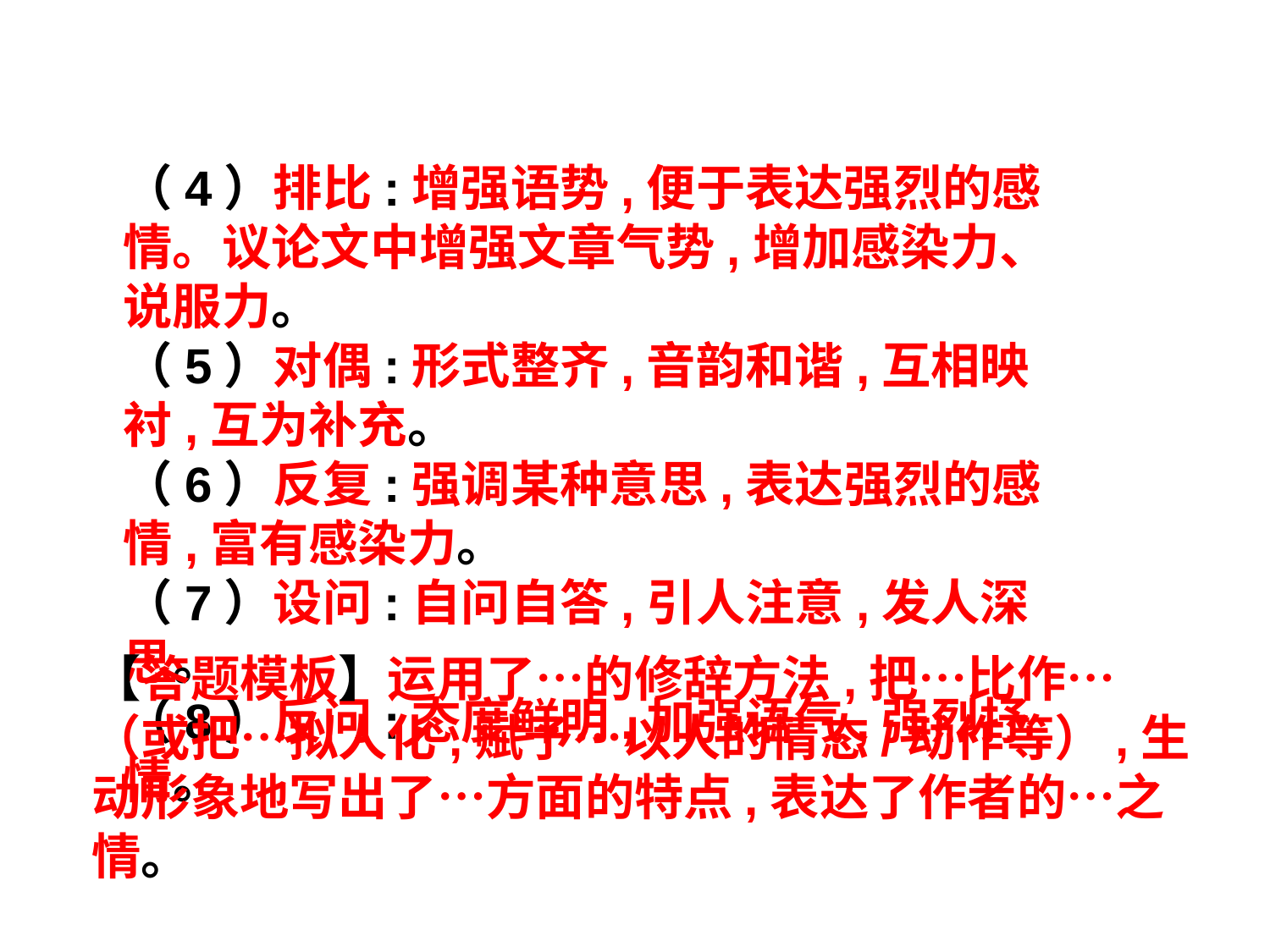

（4）排比:增强语势,便于表达强烈的感情。议论文中增强文章气势,增加感染力、说服力。
（5）对偶:形式整齐,音韵和谐,互相映衬,互为补充。
（6）反复:强调某种意思,表达强烈的感情,富有感染力。
（7）设问:自问自答,引人注意,发人深思。
（8）反问:态度鲜明,加强语气,强烈抒情。
【答题模板】运用了…的修辞方法,把…比作…（或把…拟人化,赋予…以人的情态/动作等）,生动形象地写出了…方面的特点,表达了作者的…之情。